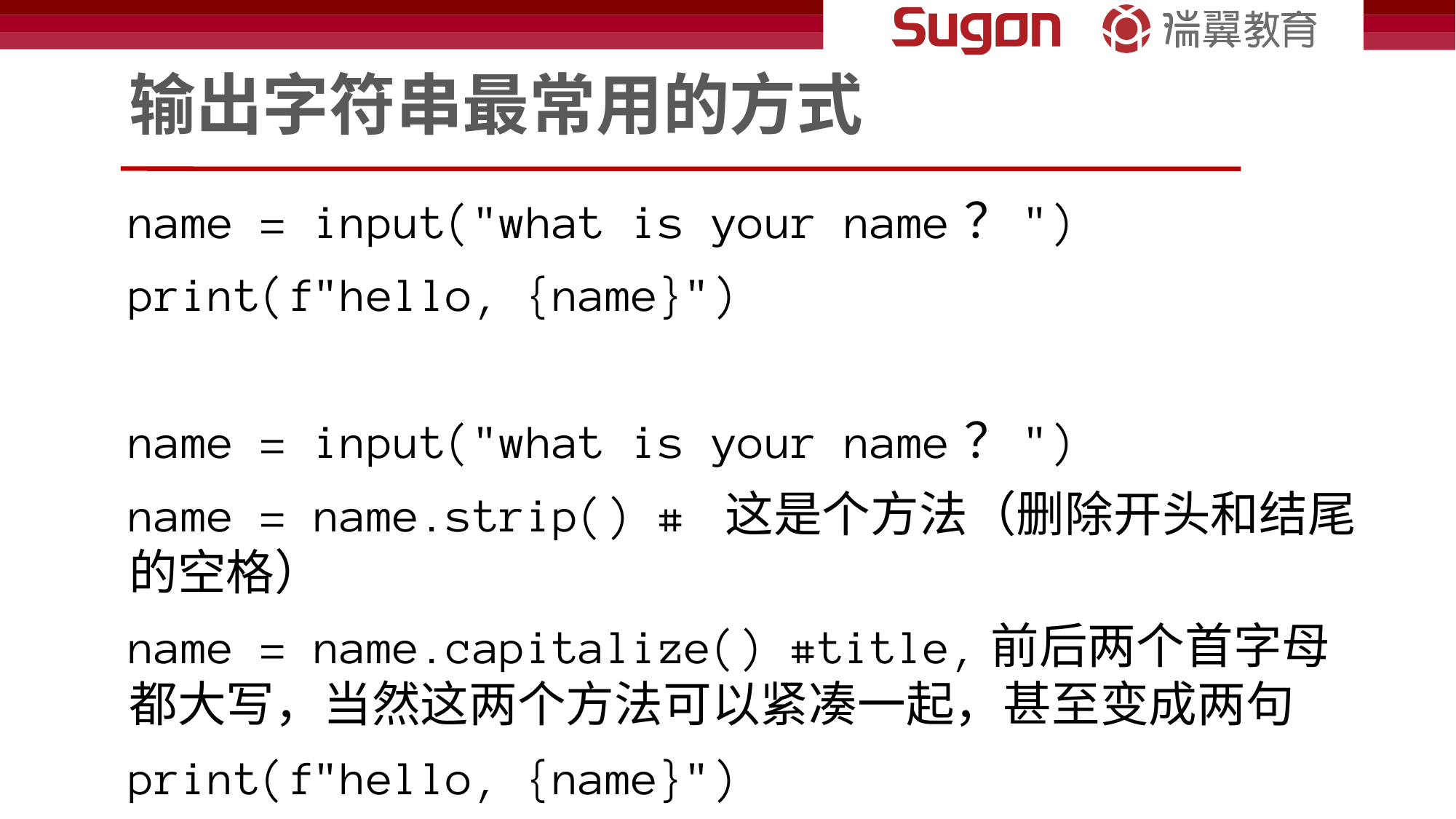

# 输出字符串最常用的方式
name = input("what is your name？")
print(f"hello, {name}")

name = input("what is your name？")
name = name.strip() # 这是个方法（删除开头和结尾的空格）
name = name.capitalize() #title,前后两个首字母都大写，当然这两个方法可以紧凑一起，甚至变成两句
print(f"hello, {name}")